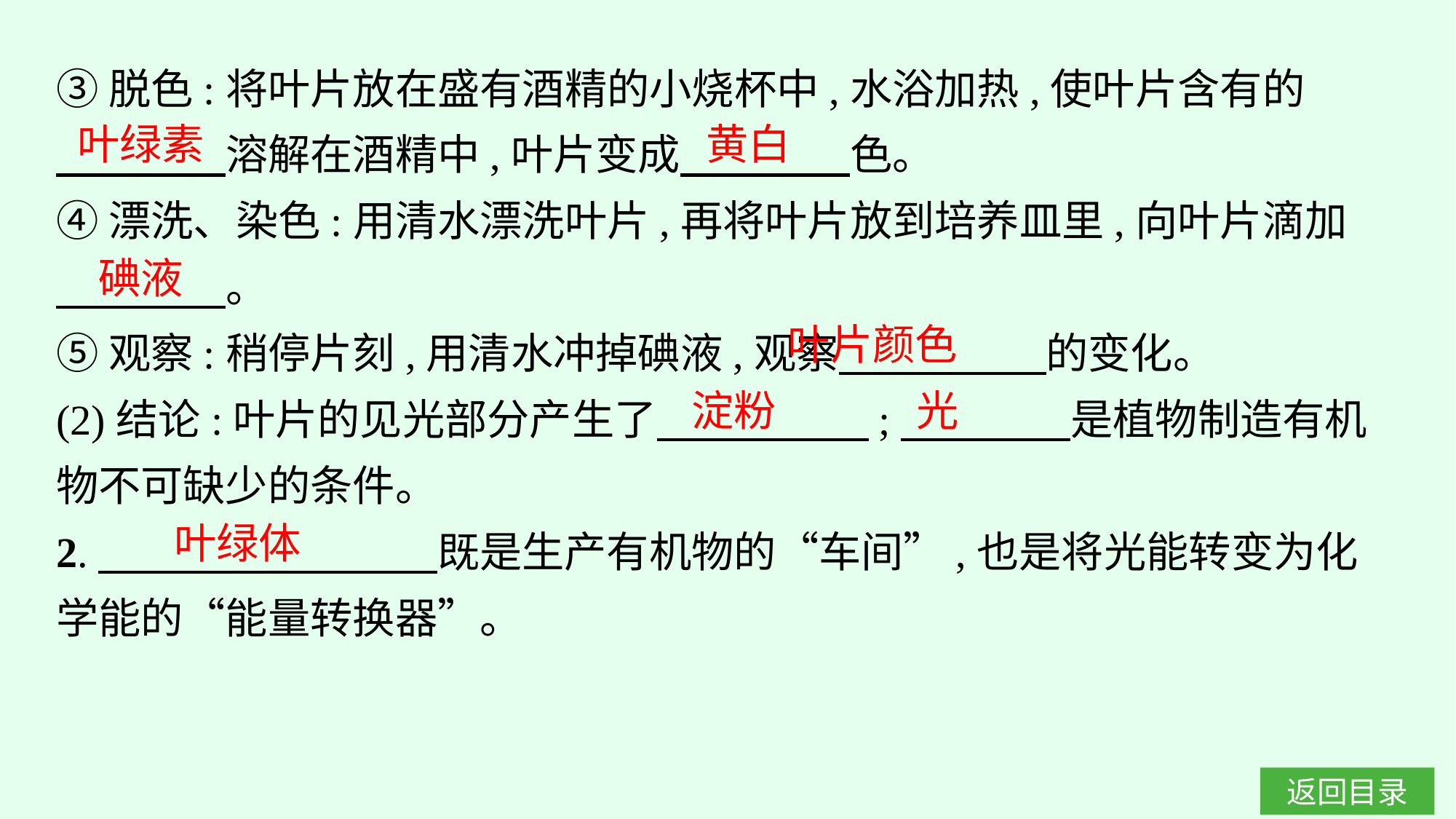

③脱色:将叶片放在盛有酒精的小烧杯中,水浴加热,使叶片含有的
　　　　溶解在酒精中,叶片变成　　　　色。
④漂洗、染色:用清水漂洗叶片,再将叶片放到培养皿里,向叶片滴加
　　　　。
⑤观察:稍停片刻,用清水冲掉碘液,观察　　    　　的变化。
(2)结论:叶片的见光部分产生了　　　　　;　　　　是植物制造有机物不可缺少的条件。
2.　　　　　　　　既是生产有机物的“车间”,也是将光能转变为化学能的“能量转换器”。
叶绿素
黄白
碘液
叶片颜色
淀粉
光
叶绿体